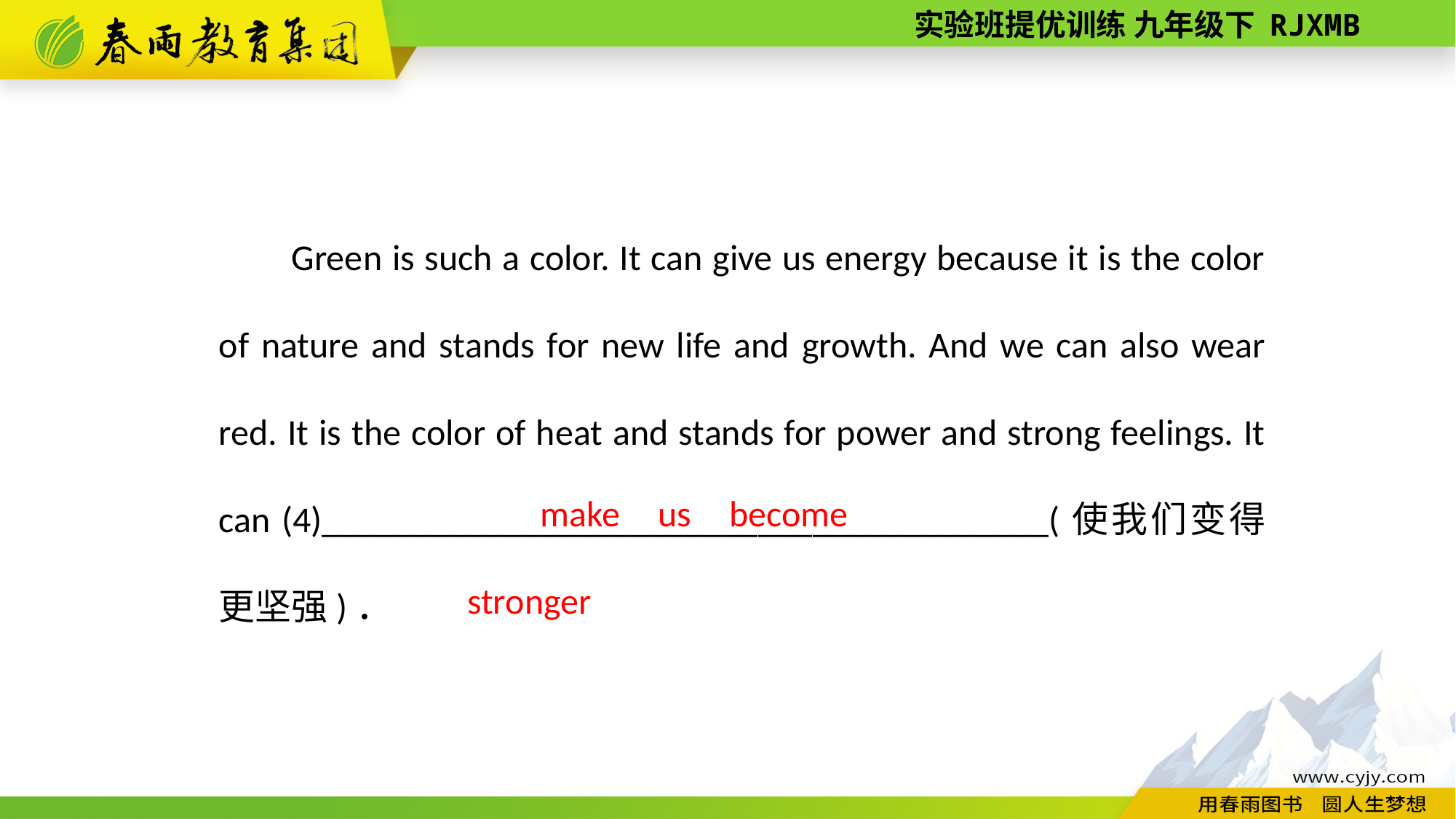

Green is such a color. It can give us energy because it is the color of nature and stands for new life and growth. And we can also wear red. It is the color of heat and stands for power and strong feelings. It can (4)________________________________________(使我们变得更坚强)．
make us become stronger